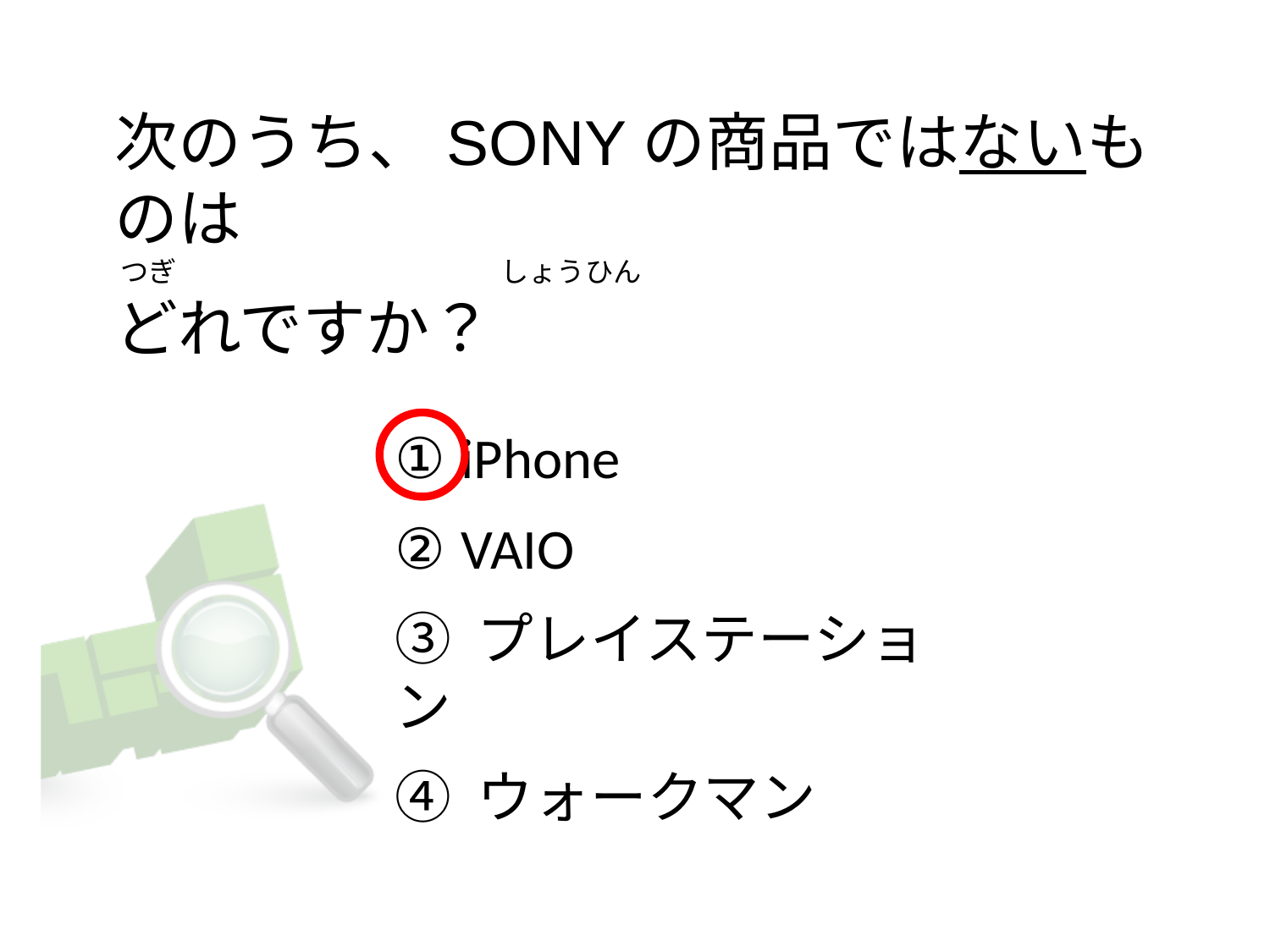

# 次のうち、SONYの商品ではないものは  つぎ                                                   しょうひん どれですか？

① iPhone
② VAIO
③ プレイステーション
④ ウォークマン